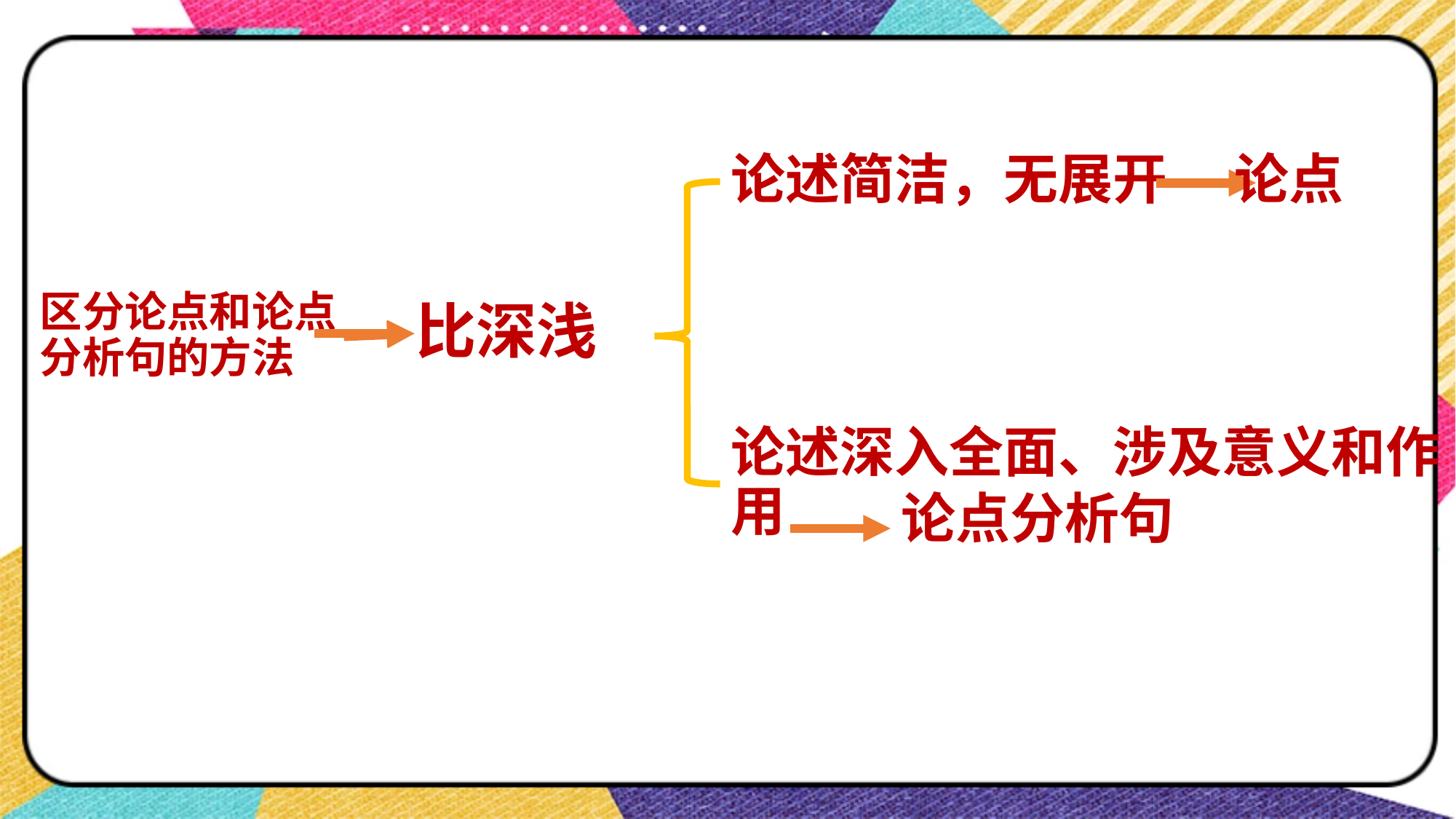

论点
论述简洁，无展开

比深浅
# 区分论点和论点分析句的方法
论述深入全面、涉及意义和作用
论点分析句